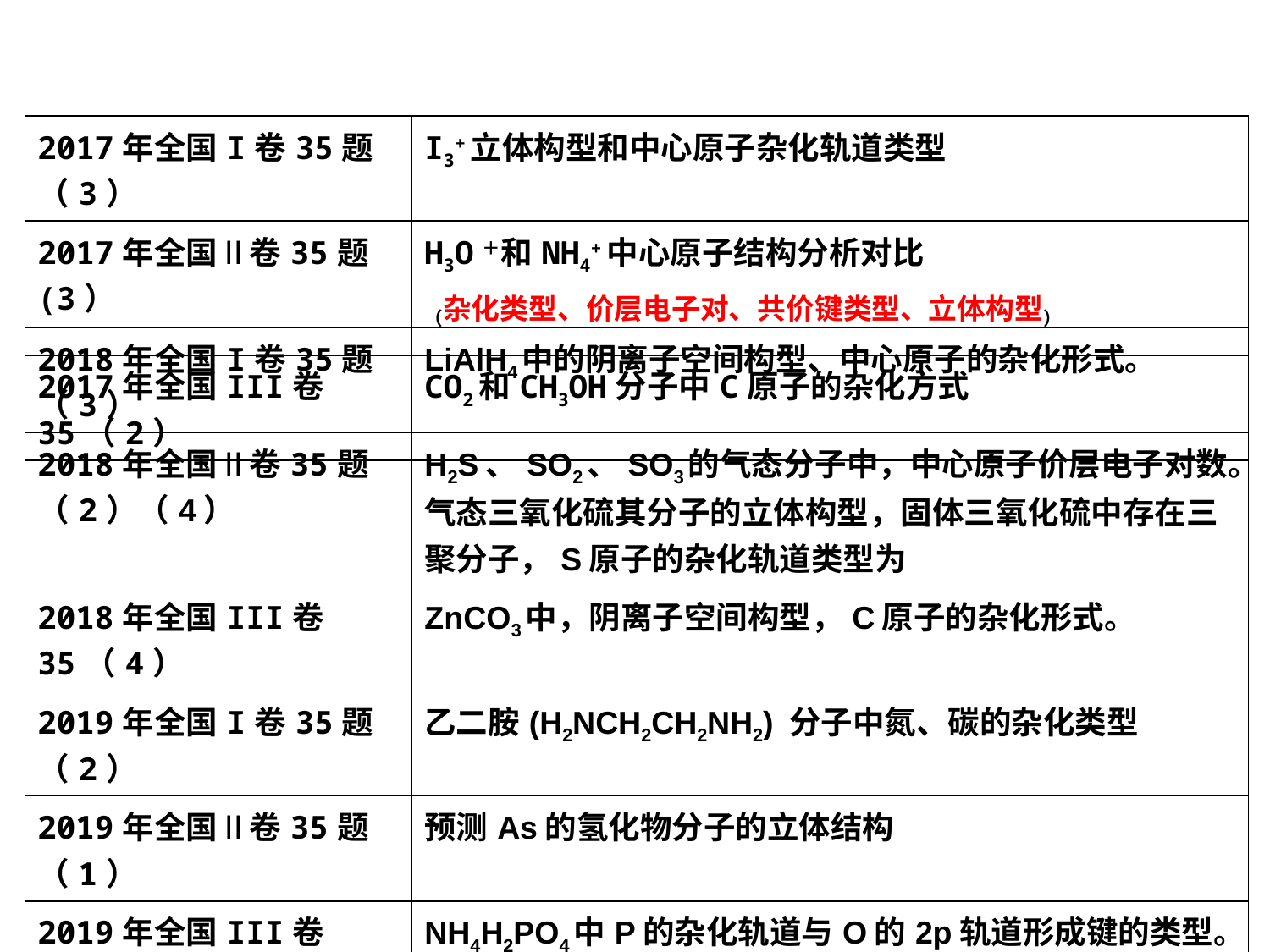

| 2017年全国I卷35题（3） | I3+立体构型和中心原子杂化轨道类型 |
| --- | --- |
| 2017年全国Ⅱ卷35题(3） | H3O＋和NH4+中心原子结构分析对比 （杂化类型、价层电子对、共价键类型、立体构型） |
| 2017年全国III卷35（2） | CO2和CH3OH分子中C原子的杂化方式 |
| 2018年全国I卷35题（3） | LiAlH4中的阴离子空间构型、中心原子的杂化形式。 |
| --- | --- |
| 2018年全国Ⅱ卷35题 （2）（4） | H2S、SO2、SO3的气态分子中，中心原子价层电子对数。气态三氧化硫其分子的立体构型，固体三氧化硫中存在三聚分子，S原子的杂化轨道类型为 |
| 2018年全国III卷35（4） | ZnCO3中，阴离子空间构型，C原子的杂化形式。 |
| 2019年全国I卷35题（2） | 乙二胺(H2NCH2CH2NH2) 分子中氮、碳的杂化类型 |
| 2019年全国Ⅱ卷35题（1） | 预测As的氢化物分子的立体结构 |
| 2019年全国III卷35（4） | NH4H2PO4中P的杂化轨道与O的2p轨道形成键的类型。 |